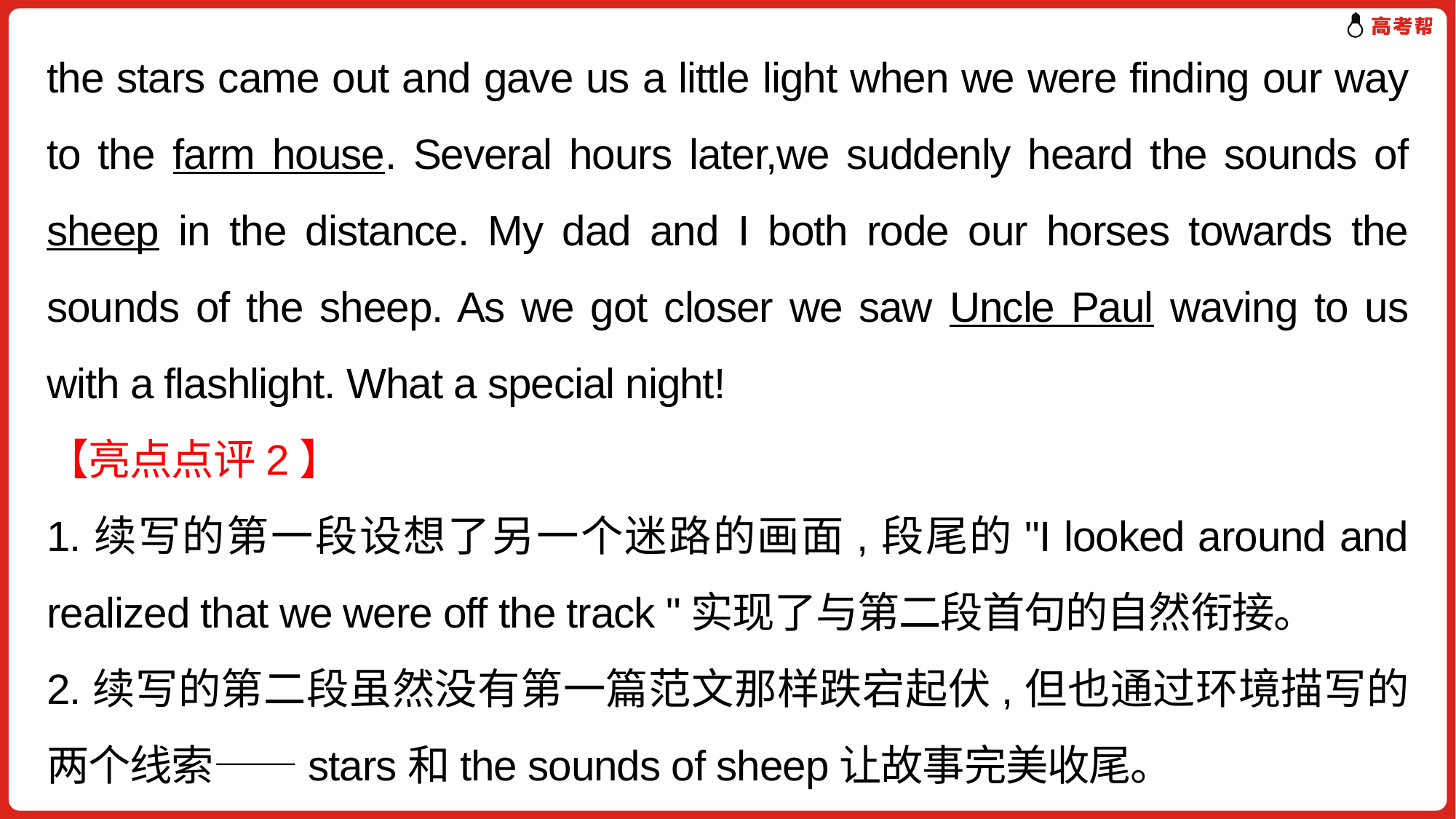

the stars came out and gave us a little light when we were finding our way to the farm house. Several hours later,we suddenly heard the sounds of sheep in the distance. My dad and I both rode our horses towards the sounds of the sheep. As we got closer we saw Uncle Paul waving to us with a flashlight. What a special night!
【亮点点评2】
1.续写的第一段设想了另一个迷路的画面,段尾的"I looked around and realized that we were off the track "实现了与第二段首句的自然衔接。
2.续写的第二段虽然没有第一篇范文那样跌宕起伏,但也通过环境描写的两个线索——stars和the sounds of sheep让故事完美收尾。